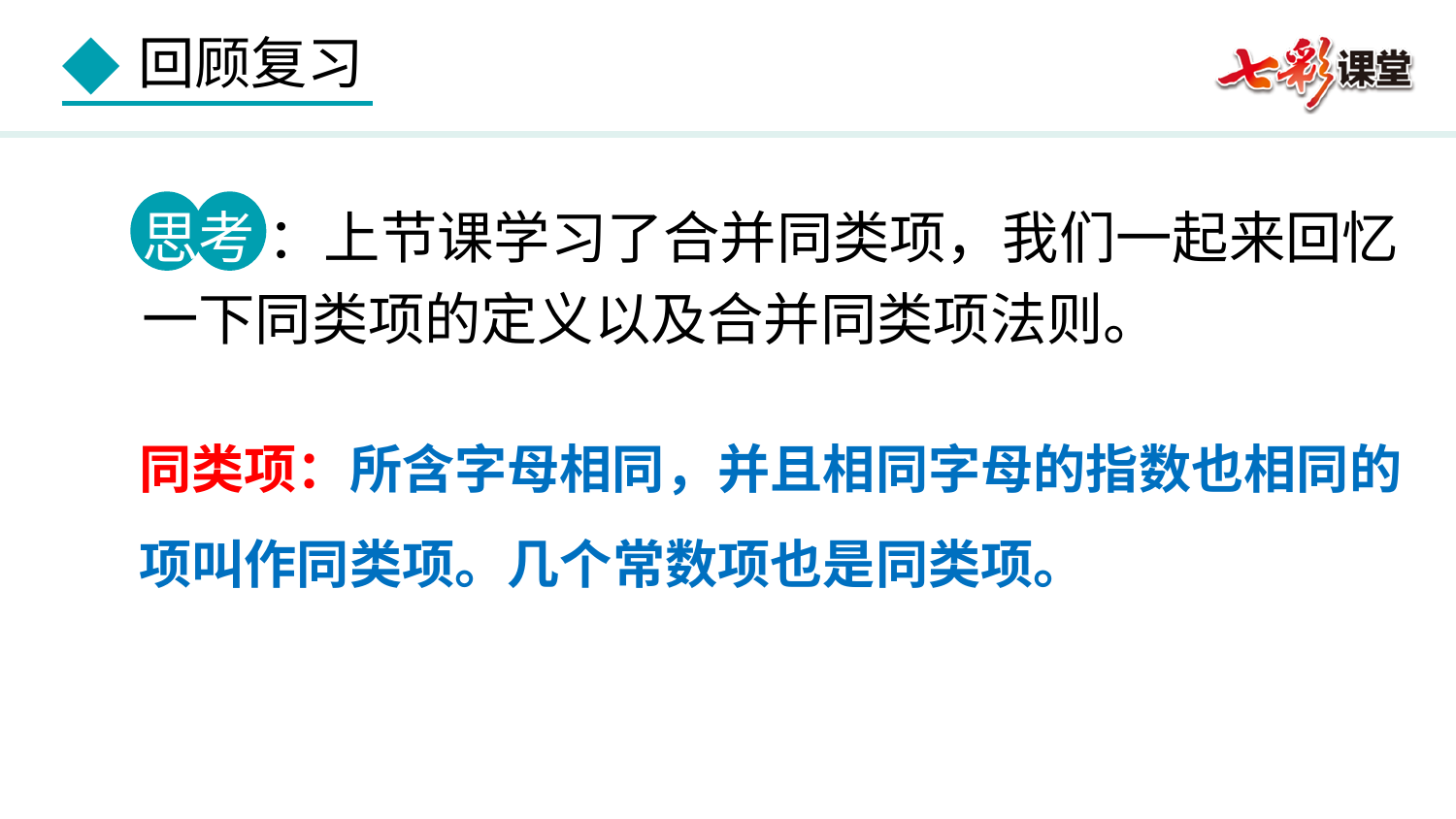

思考 ：上节课学习了合并同类项，我们一起来回忆一下同类项的定义以及合并同类项法则。

同类项：所含字母相同，并且相同字母的指数也相同的项叫作同类项。几个常数项也是同类项。